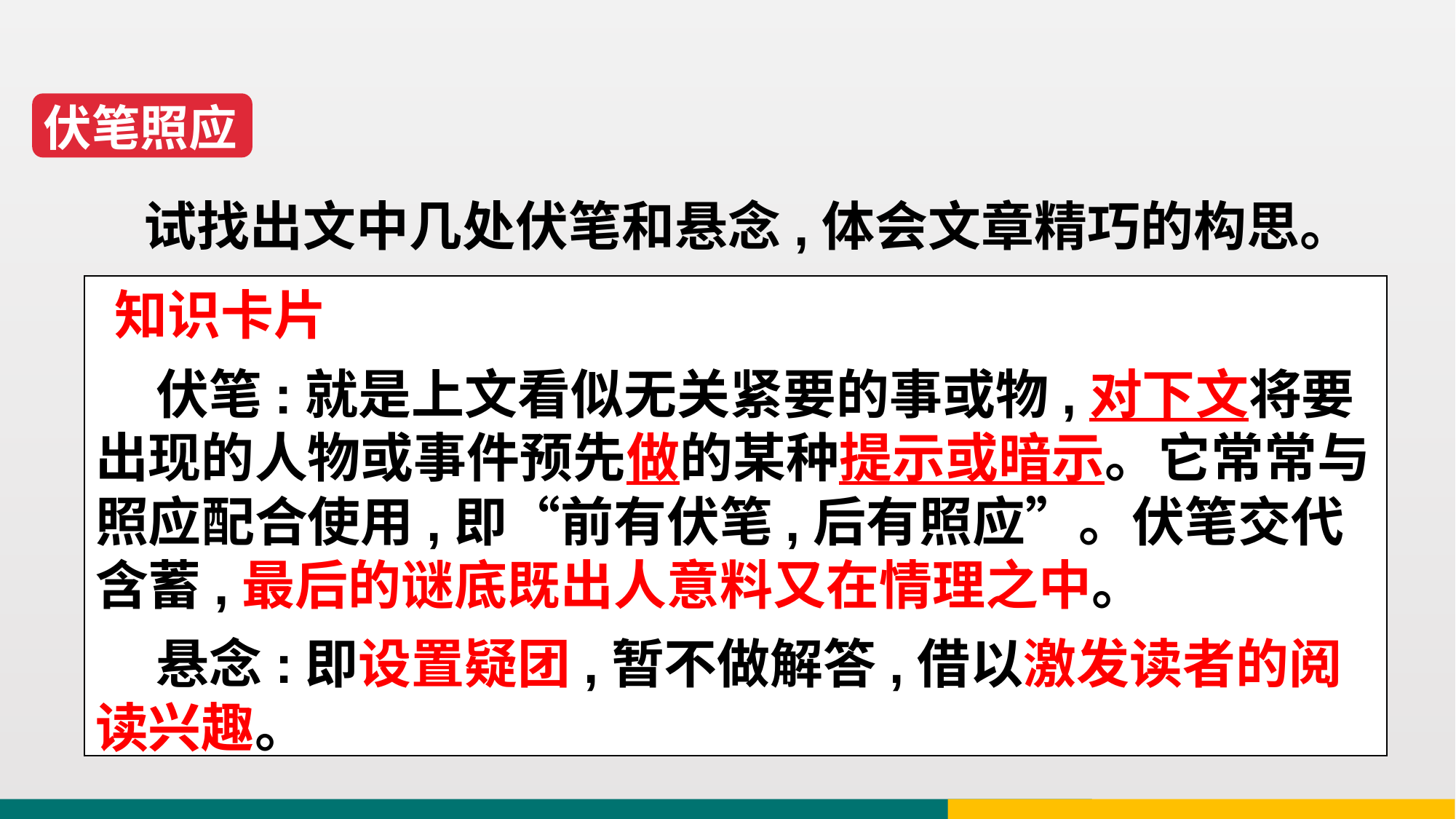

伏笔照应
试找出文中几处伏笔和悬念,体会文章精巧的构思。
 知识卡片
    伏笔:就是上文看似无关紧要的事或物,对下文将要出现的人物或事件预先做的某种提示或暗示。它常常与照应配合使用,即“前有伏笔,后有照应”。伏笔交代含蓄,最后的谜底既出人意料又在情理之中。
    悬念:即设置疑团,暂不做解答,借以激发读者的阅读兴趣。